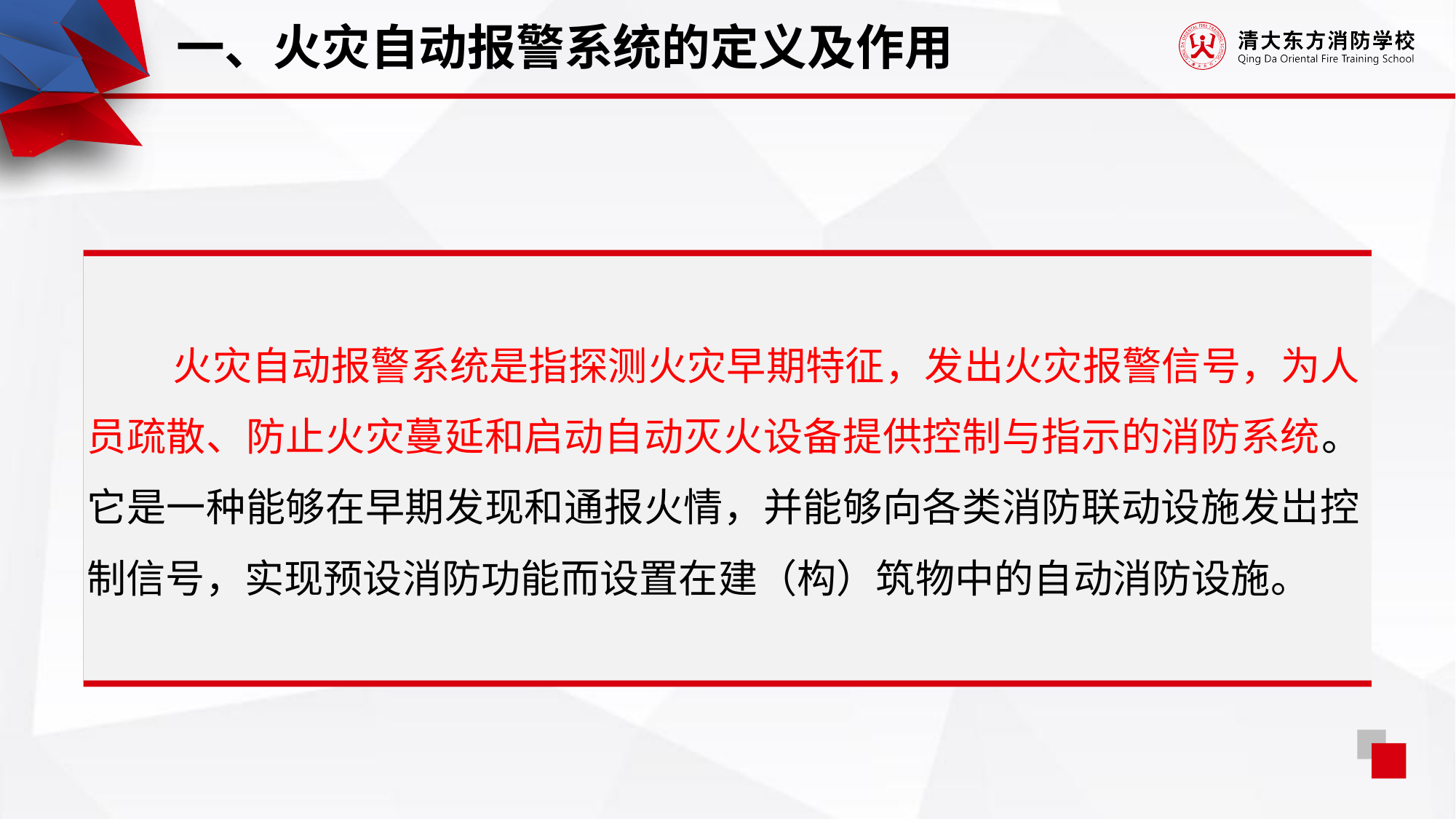

一、火灾自动报警系统的定义及作用

火灾自动报警系统是指探测火灾早期特征，发出火灾报警信号，为人员疏散、防止火灾蔓延和启动自动灭火设备提供控制与指示的消防系统。它是一种能够在早期发现和通报火情，并能够向各类消防联动设施发岀控制信号，实现预设消防功能而设置在建（构）筑物中的自动消防设施。